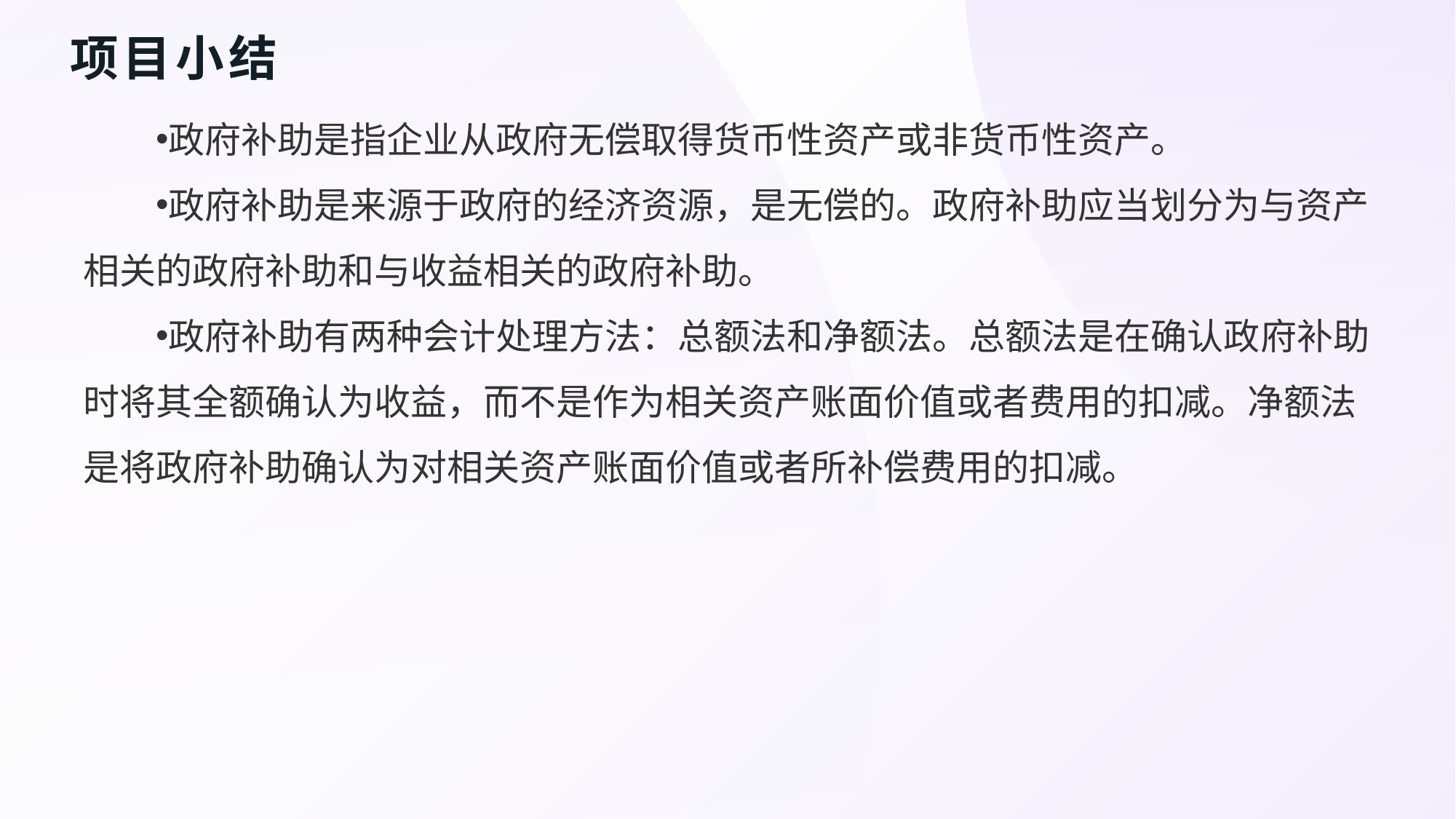

# 项目小结
政府补助是指企业从政府无偿取得货币性资产或非货币性资产。
政府补助是来源于政府的经济资源，是无偿的。政府补助应当划分为与资产相关的政府补助和与收益相关的政府补助。
政府补助有两种会计处理方法：总额法和净额法。总额法是在确认政府补助时将其全额确认为收益，而不是作为相关资产账面价值或者费用的扣减。净额法是将政府补助确认为对相关资产账面价值或者所补偿费用的扣减。